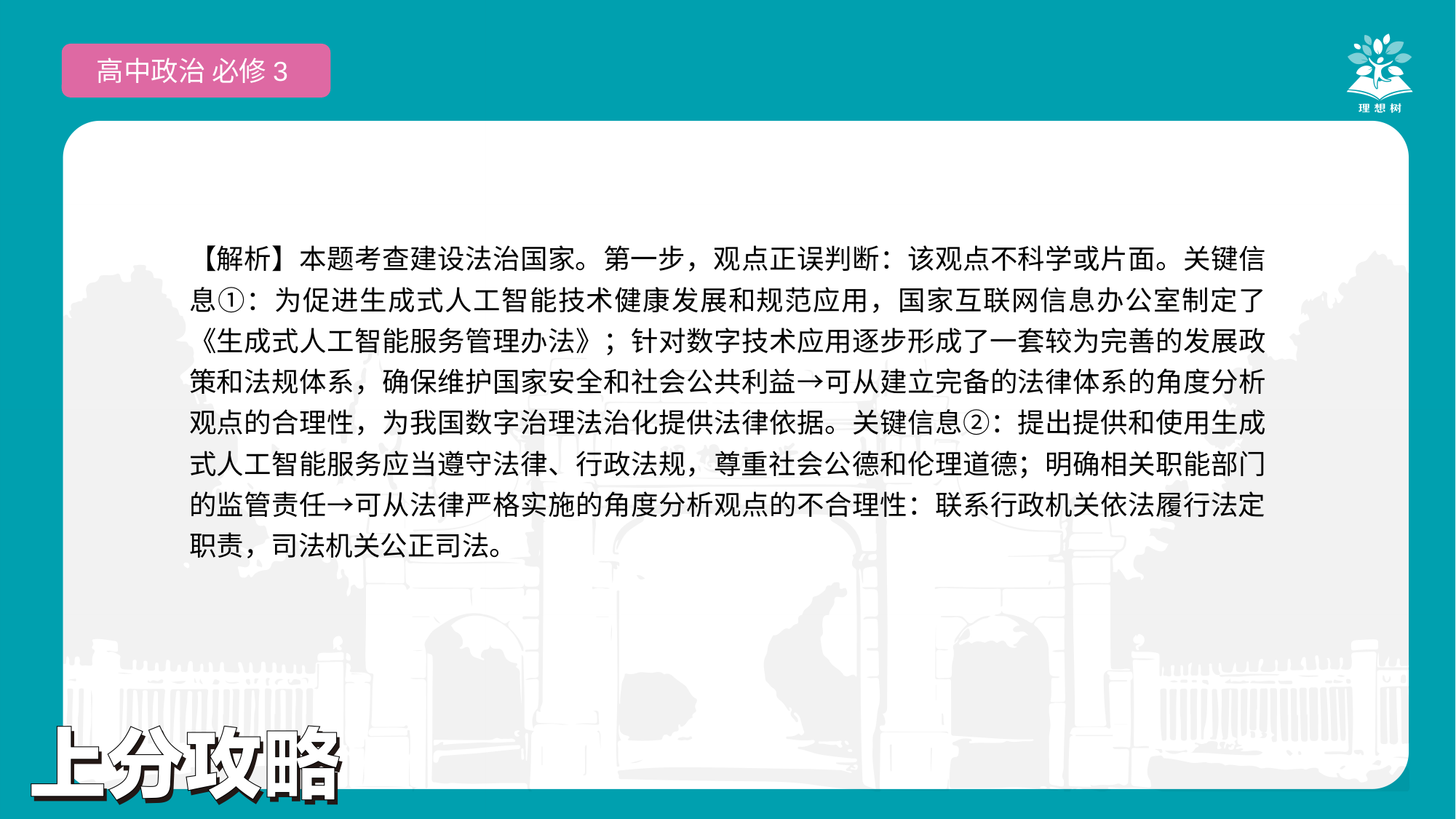

高中政治 必修3
【解析】本题考查建设法治国家。第一步，观点正误判断：该观点不科学或片面。关键信息①：为促进生成式人工智能技术健康发展和规范应用，国家互联网信息办公室制定了《生成式人工智能服务管理办法》；针对数字技术应用逐步形成了一套较为完善的发展政策和法规体系，确保维护国家安全和社会公共利益→可从建立完备的法律体系的角度分析观点的合理性，为我国数字治理法治化提供法律依据。关键信息②：提出提供和使用生成式人工智能服务应当遵守法律、行政法规，尊重社会公德和伦理道德；明确相关职能部门的监管责任→可从法律严格实施的角度分析观点的不合理性：联系行政机关依法履行法定职责，司法机关公正司法。